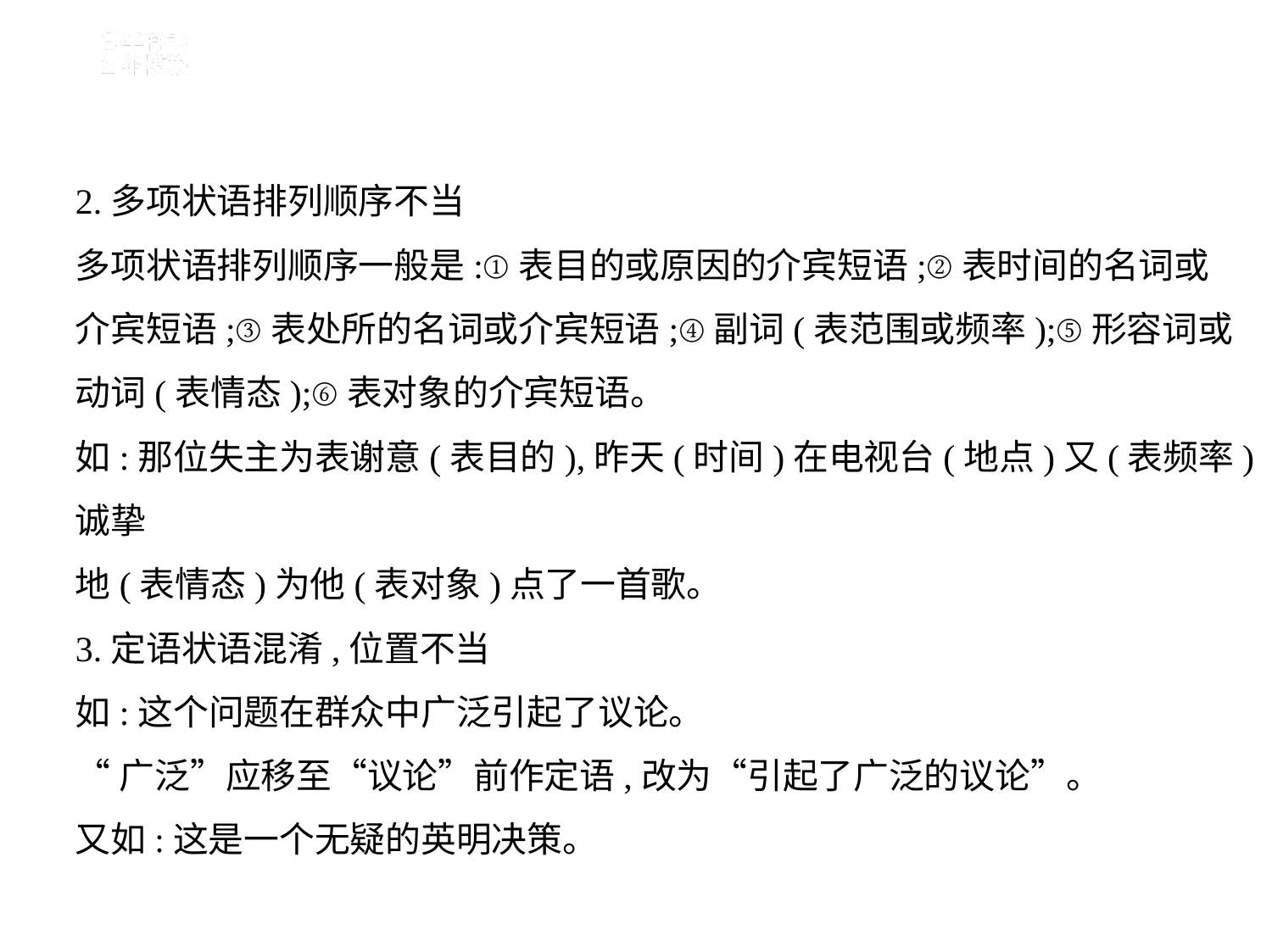

2.多项状语排列顺序不当
多项状语排列顺序一般是:①表目的或原因的介宾短语;②表时间的名词或
介宾短语;③表处所的名词或介宾短语;④副词(表范围或频率);⑤形容词或
动词(表情态);⑥表对象的介宾短语。
如:那位失主为表谢意(表目的),昨天(时间)在电视台(地点)又(表频率)诚挚
地(表情态)为他(表对象)点了一首歌。
3.定语状语混淆,位置不当
如:这个问题在群众中广泛引起了议论。
“广泛”应移至“议论”前作定语,改为“引起了广泛的议论”。
又如:这是一个无疑的英明决策。